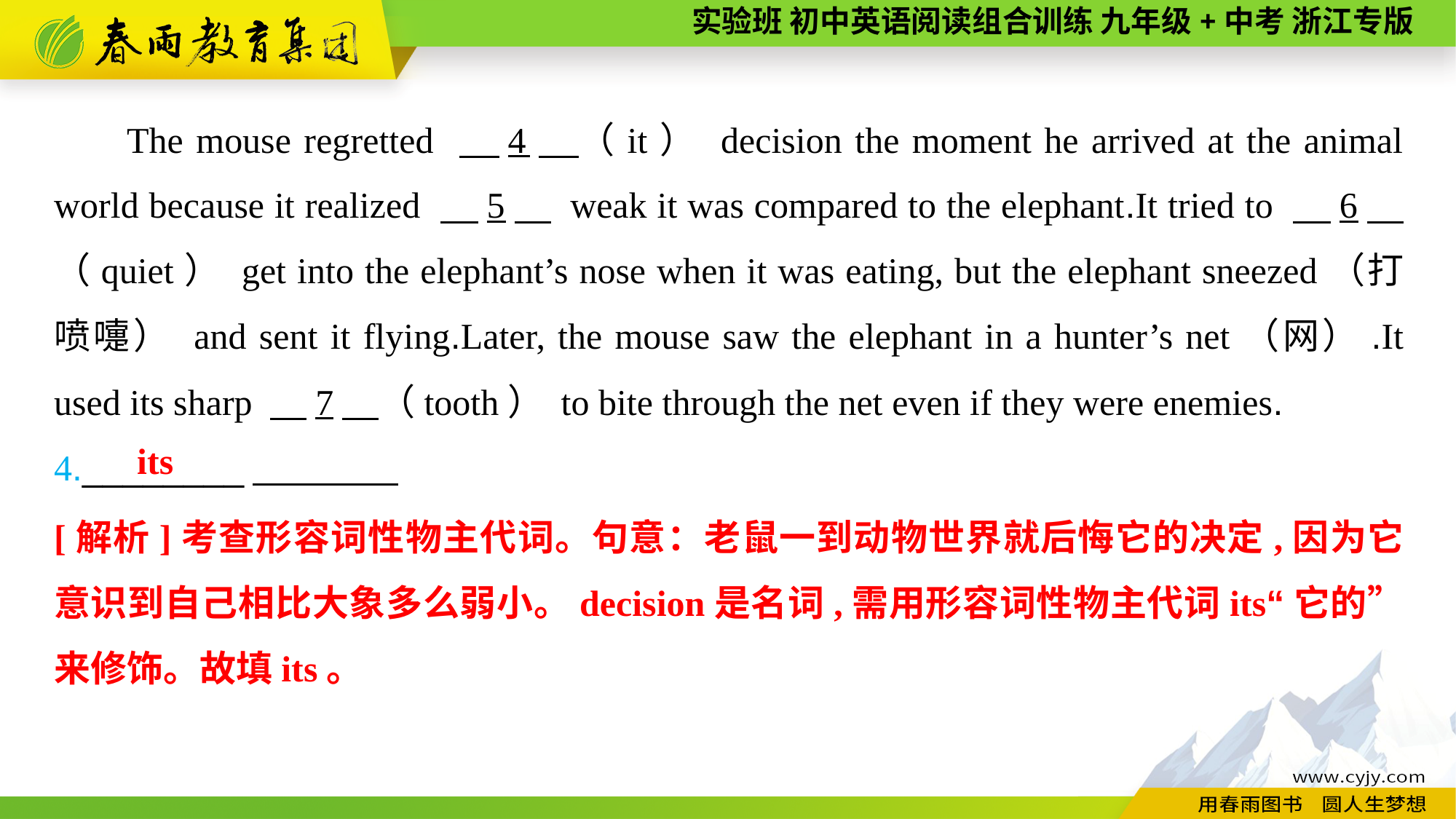

The mouse regretted 　4　（it） decision the moment he arrived at the animal world because it realized 　5　 weak it was compared to the elephant.It tried to 　6　（quiet） get into the elephant’s nose when it was eating, but the elephant sneezed（打喷嚏） and sent it flying.Later, the mouse saw the elephant in a hunter’s net（网）.It used its sharp 　7　（tooth） to bite through the net even if they were enemies.
4.________
its
[解析]考查形容词性物主代词。句意：老鼠一到动物世界就后悔它的决定,因为它意识到自己相比大象多么弱小。decision是名词,需用形容词性物主代词its“它的”来修饰。故填its。